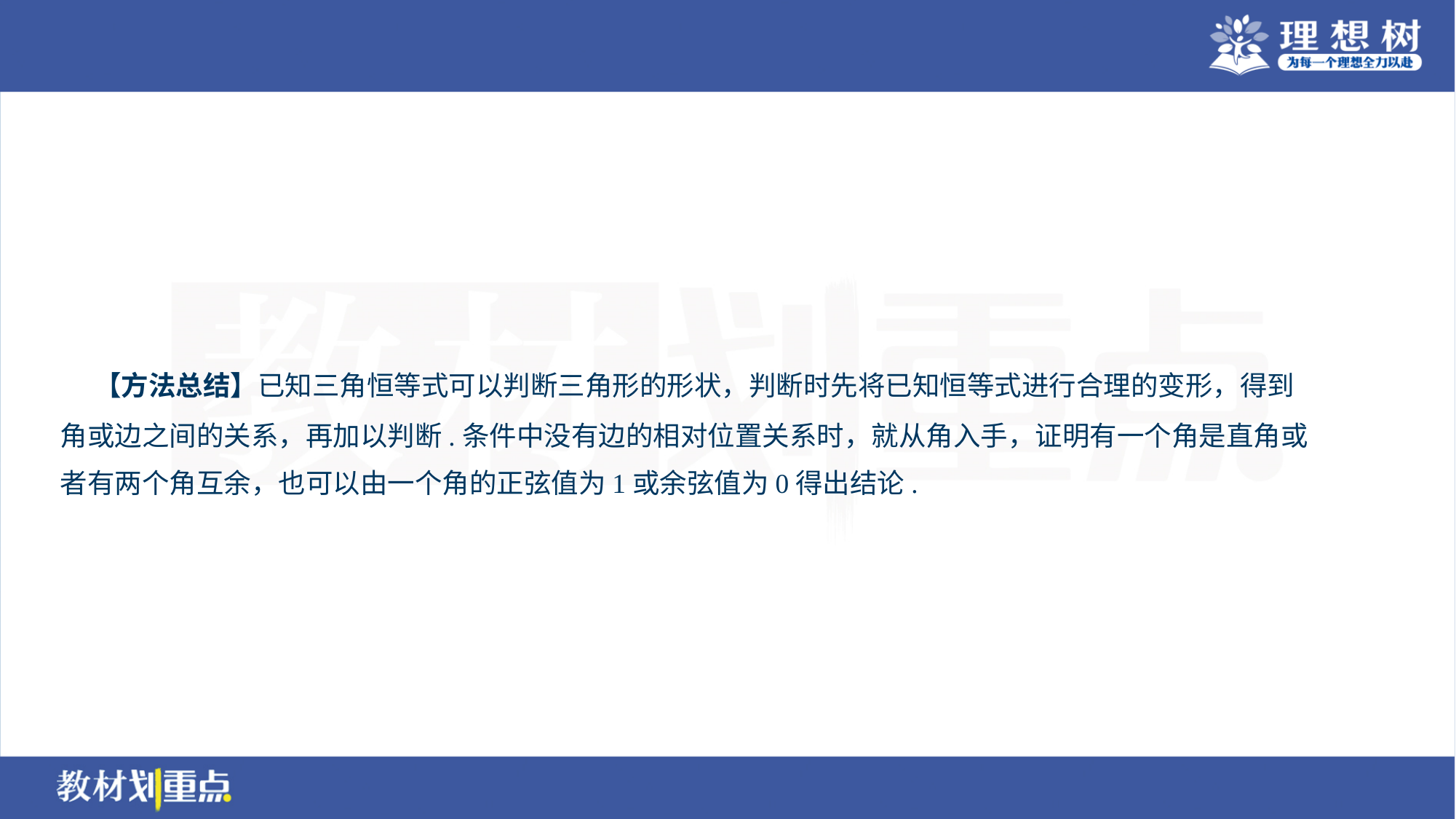

【方法总结】已知三角恒等式可以判断三角形的形状，判断时先将已知恒等式进行合理的变形，得到
角或边之间的关系，再加以判断.条件中没有边的相对位置关系时，就从角入手，证明有一个角是直角或
者有两个角互余，也可以由一个角的正弦值为1或余弦值为0得出结论.